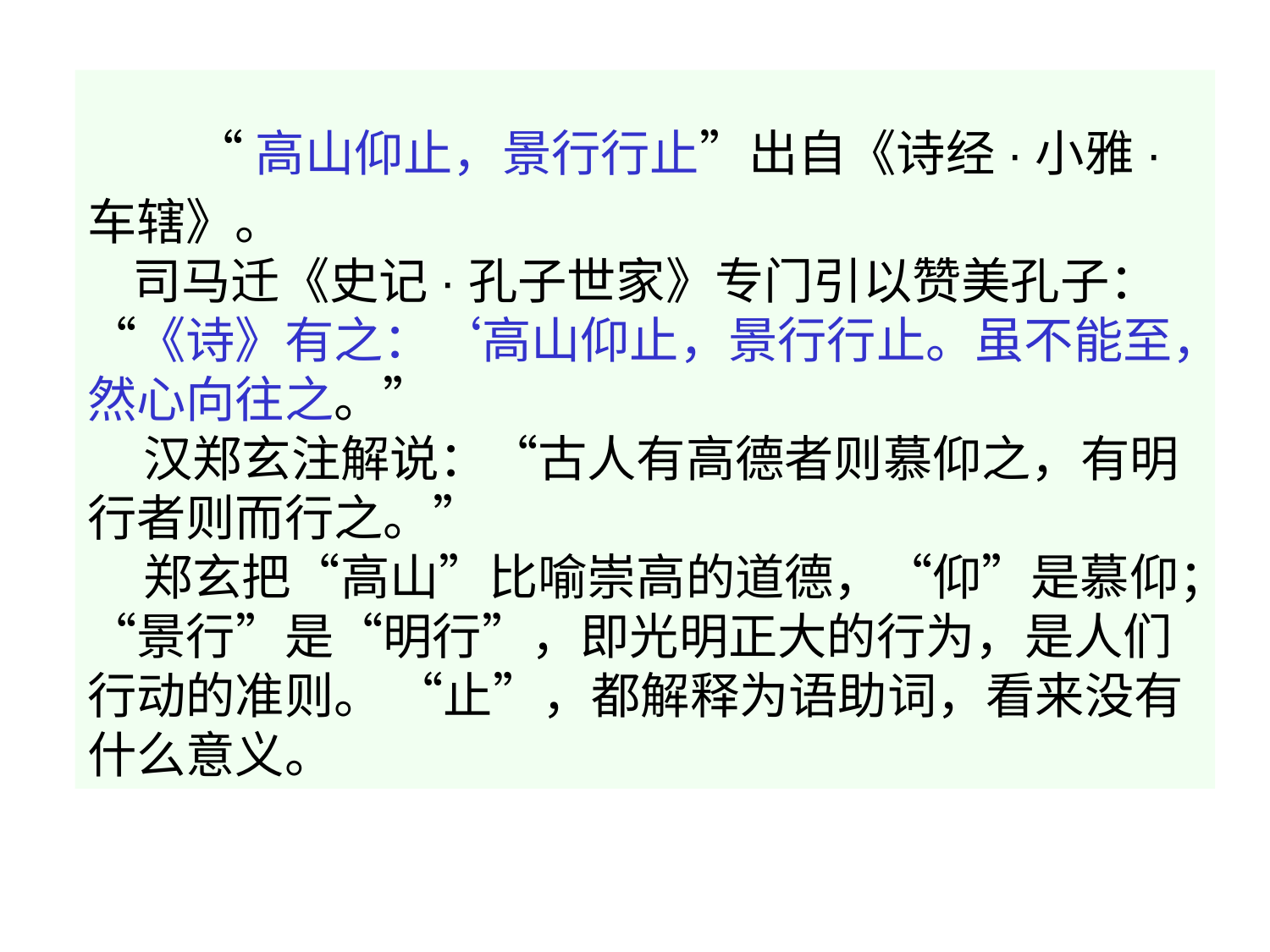

“高山仰止，景行行止”出自《诗经·小雅·车辖》。
   司马迁《史记·孔子世家》专门引以赞美孔子：“《诗》有之：‘高山仰止，景行行止。虽不能至，然心向往之。”
    汉郑玄注解说：“古人有高德者则慕仰之，有明行者则而行之。”
    郑玄把“高山”比喻崇高的道德，“仰”是慕仰；“景行”是“明行”，即光明正大的行为，是人们行动的准则。 “止”，都解释为语助词，看来没有什么意义。